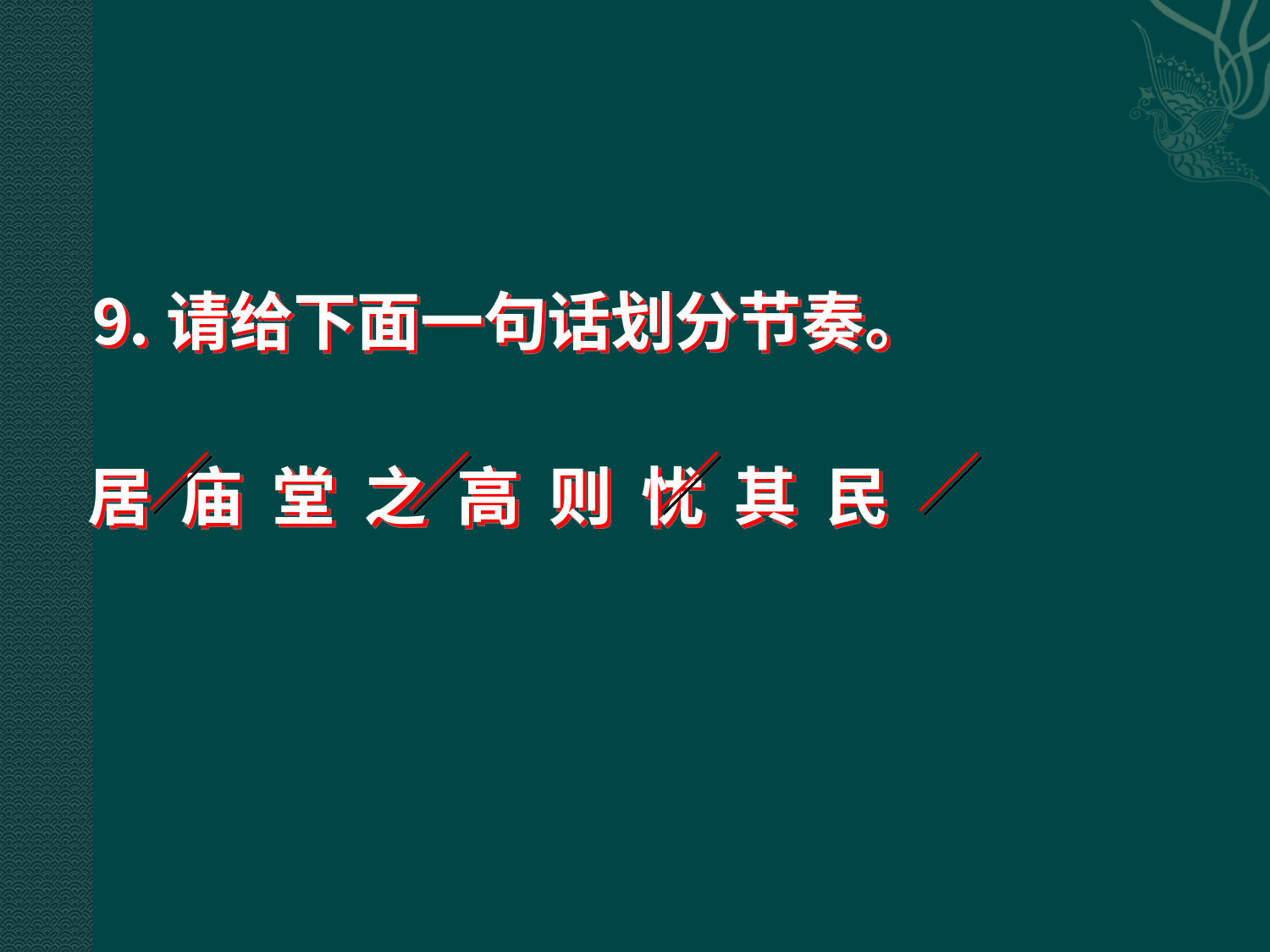

⒐请给下面一句话划分节奏。
居  庙  堂  之  高  则  忧  其  民
／
／
／
／